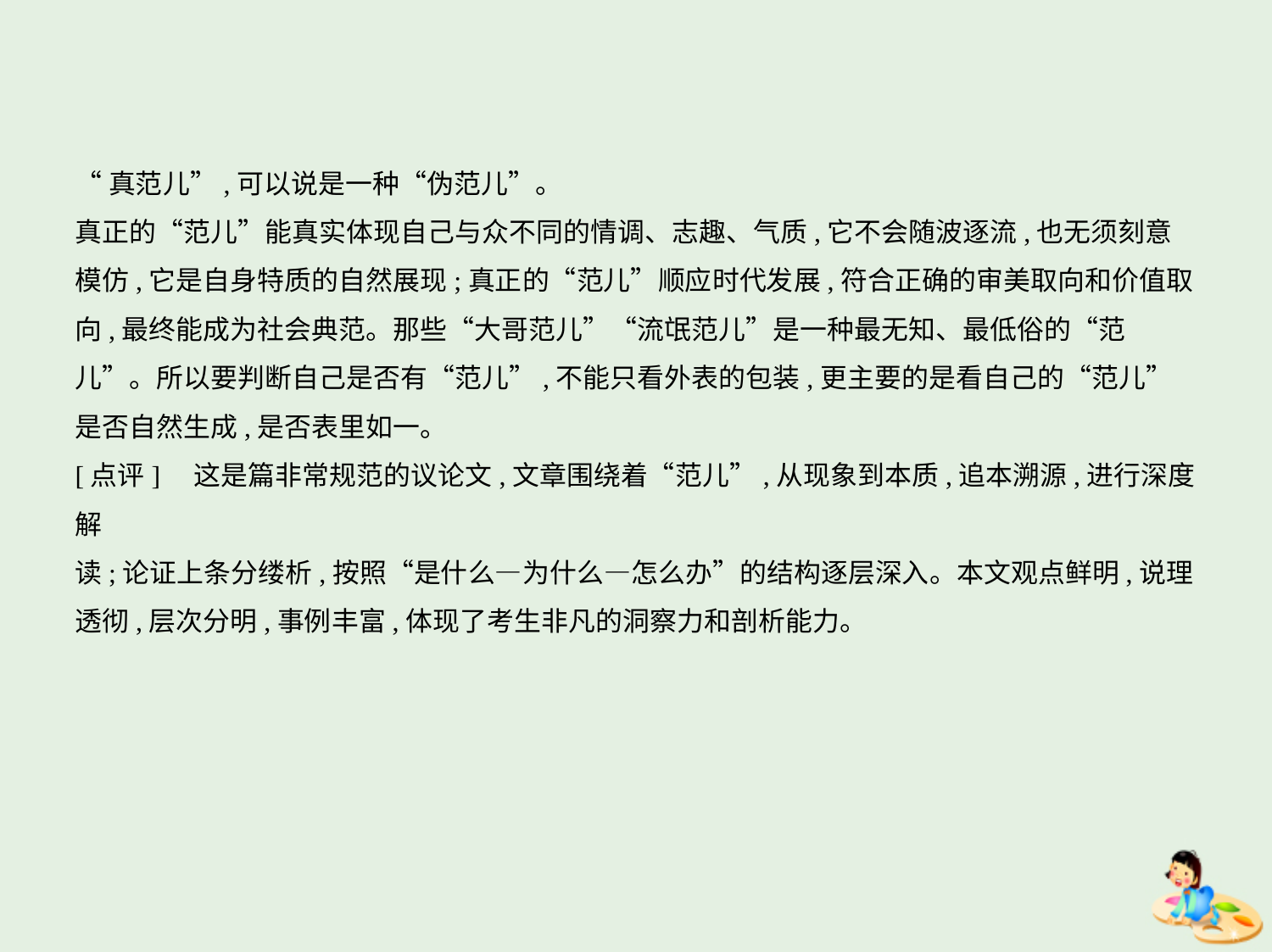

“真范儿”,可以说是一种“伪范儿”。
真正的“范儿”能真实体现自己与众不同的情调、志趣、气质,它不会随波逐流,也无须刻意
模仿,它是自身特质的自然展现;真正的“范儿”顺应时代发展,符合正确的审美取向和价值取
向,最终能成为社会典范。那些“大哥范儿”“流氓范儿”是一种最无知、最低俗的“范
儿”。所以要判断自己是否有“范儿”,不能只看外表的包装,更主要的是看自己的“范儿”
是否自然生成,是否表里如一。
[点评]　这是篇非常规范的议论文,文章围绕着“范儿”,从现象到本质,追本溯源,进行深度解
读;论证上条分缕析,按照“是什么—为什么—怎么办”的结构逐层深入。本文观点鲜明,说理
透彻,层次分明,事例丰富,体现了考生非凡的洞察力和剖析能力。